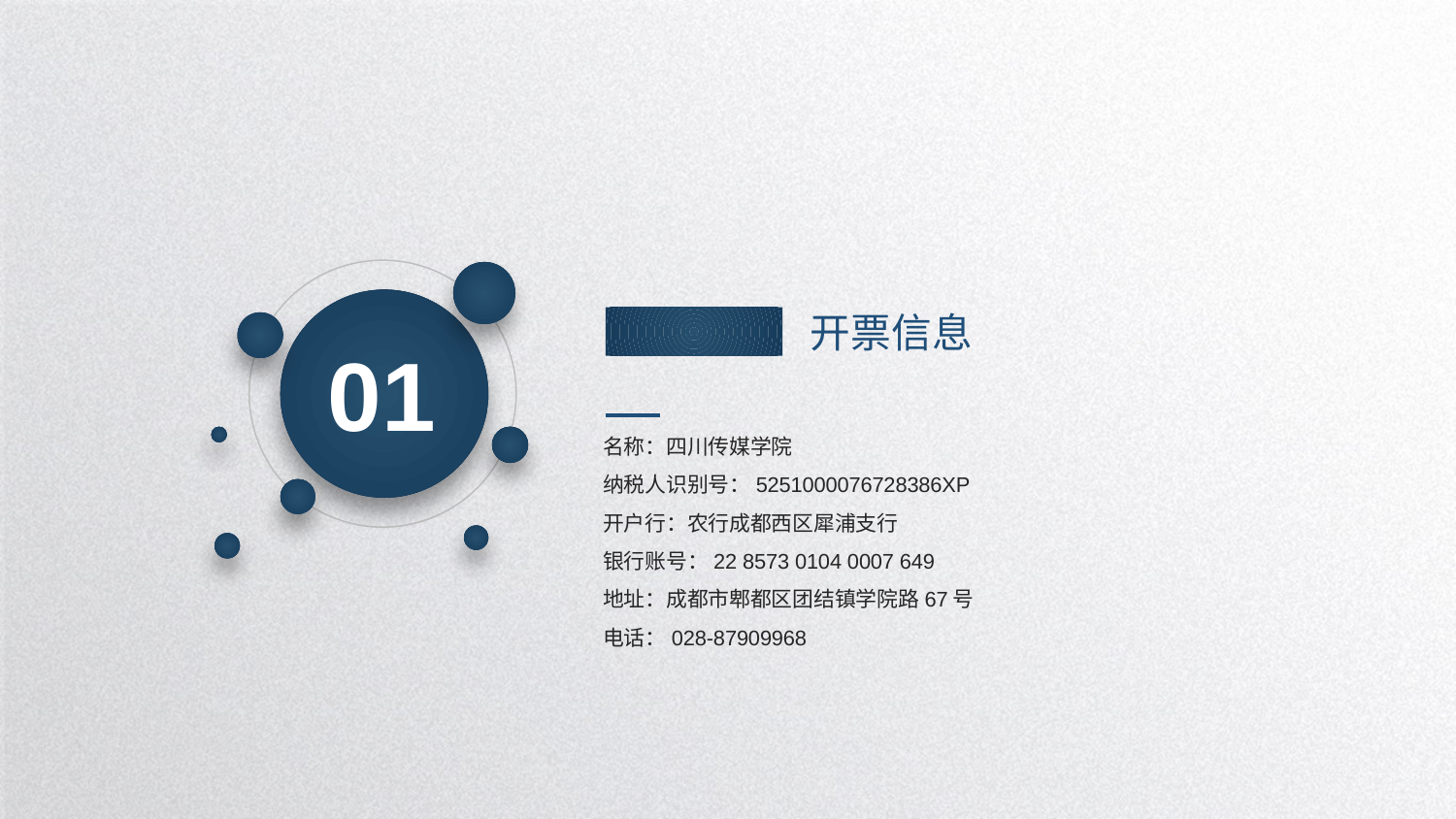

01
开票信息

名称：四川传媒学院
纳税人识别号：5251000076728386XP
开户行：农行成都西区犀浦支行
银行账号：22 8573 0104 0007 649
地址：成都市郫都区团结镇学院路67号
电话：028-87909968